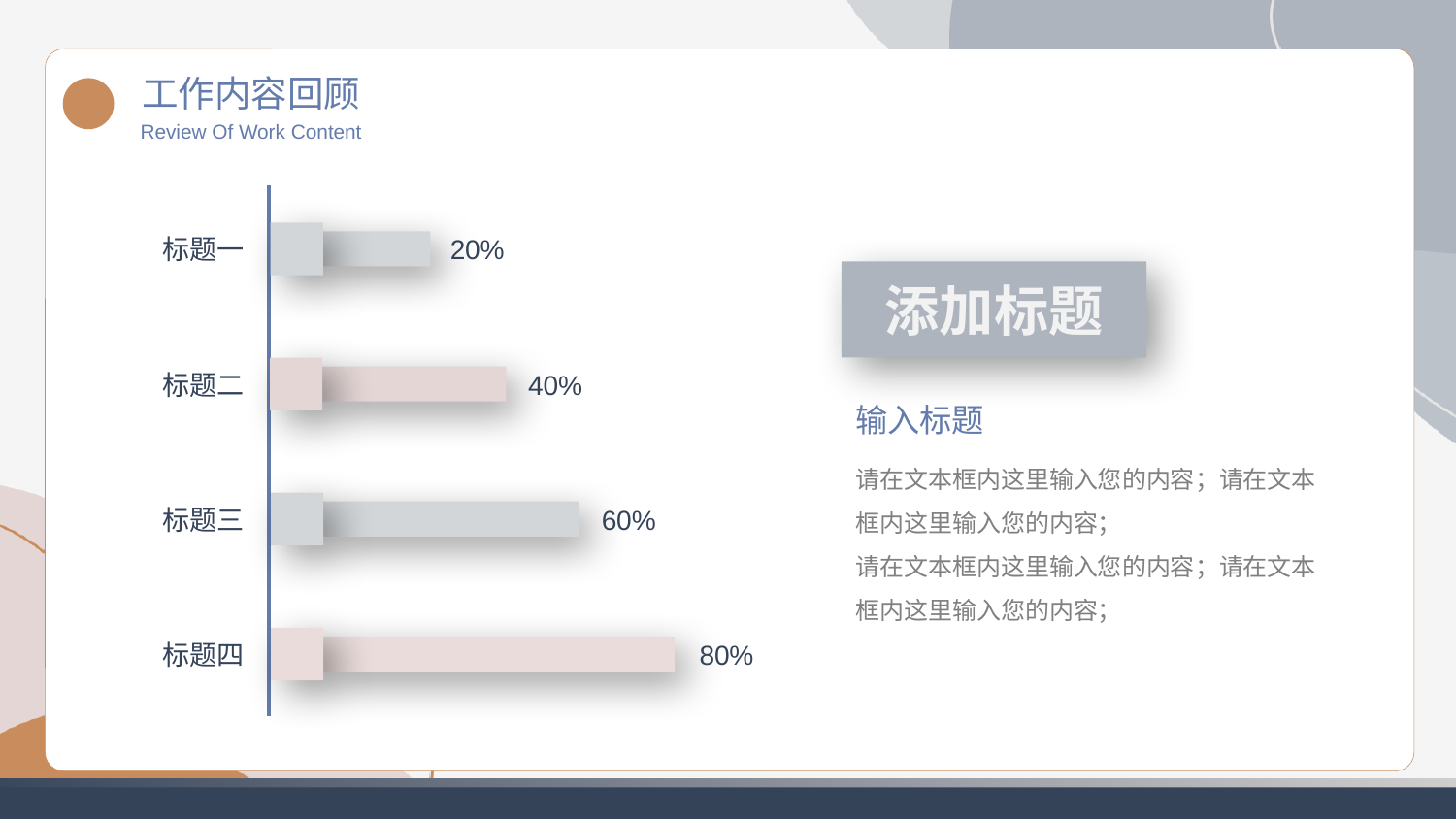

工作内容回顾

Review Of Work Content
标题一

20%

添加标题
标题二

40%

输入标题
请在文本框内这里输入您的内容；请在文本框内这里输入您的内容；
请在文本框内这里输入您的内容；请在文本框内这里输入您的内容；
标题三

60%

标题四

80%